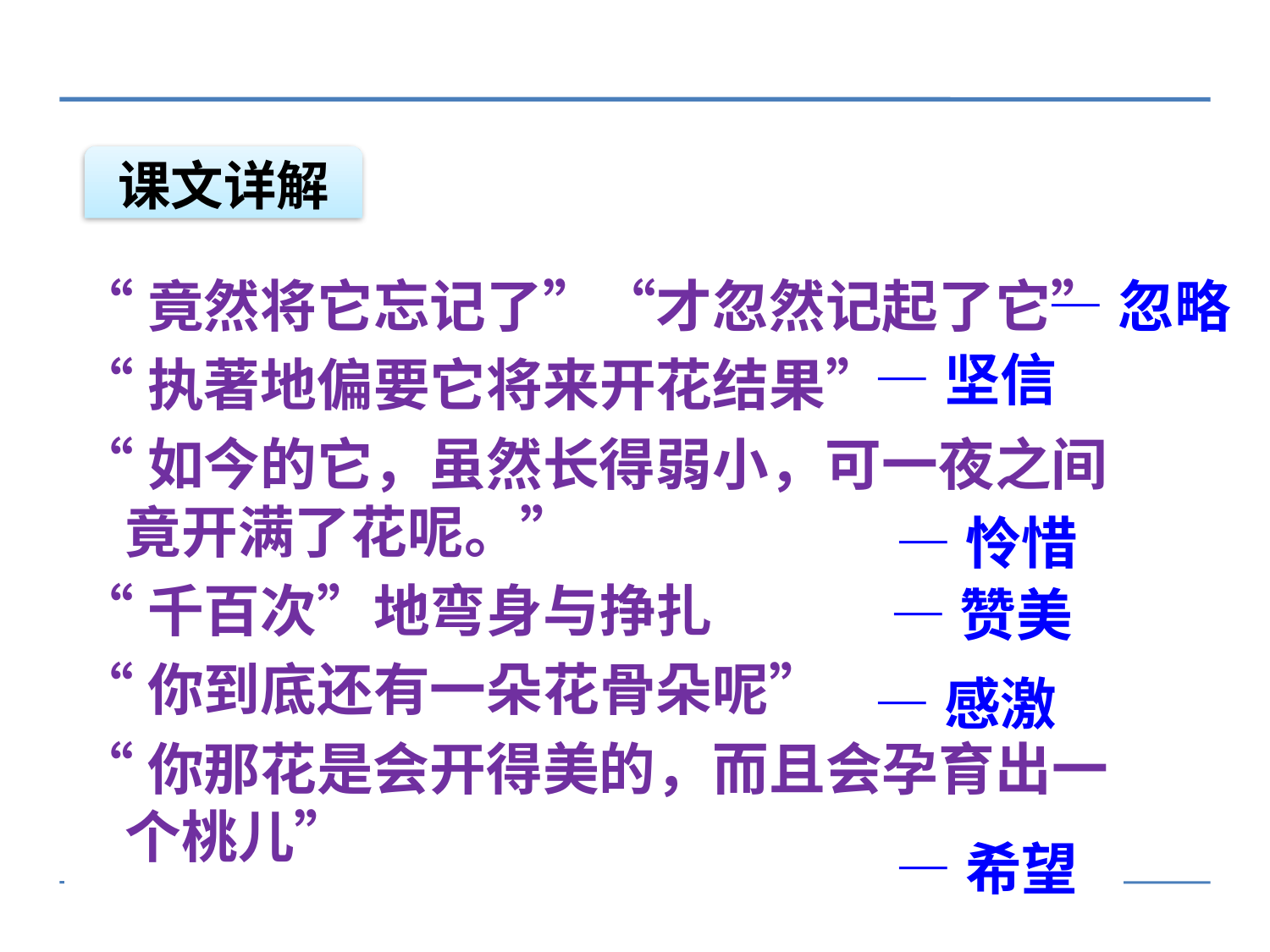

课文详解
“竟然将它忘记了”“才忽然记起了它”
“执著地偏要它将来开花结果”
“如今的它，虽然长得弱小，可一夜之间竟开满了花呢。”
“千百次”地弯身与挣扎
“你到底还有一朵花骨朵呢”
“你那花是会开得美的，而且会孕育出一个桃儿”
—忽略
—坚信
—怜惜
—赞美
—感激
—希望